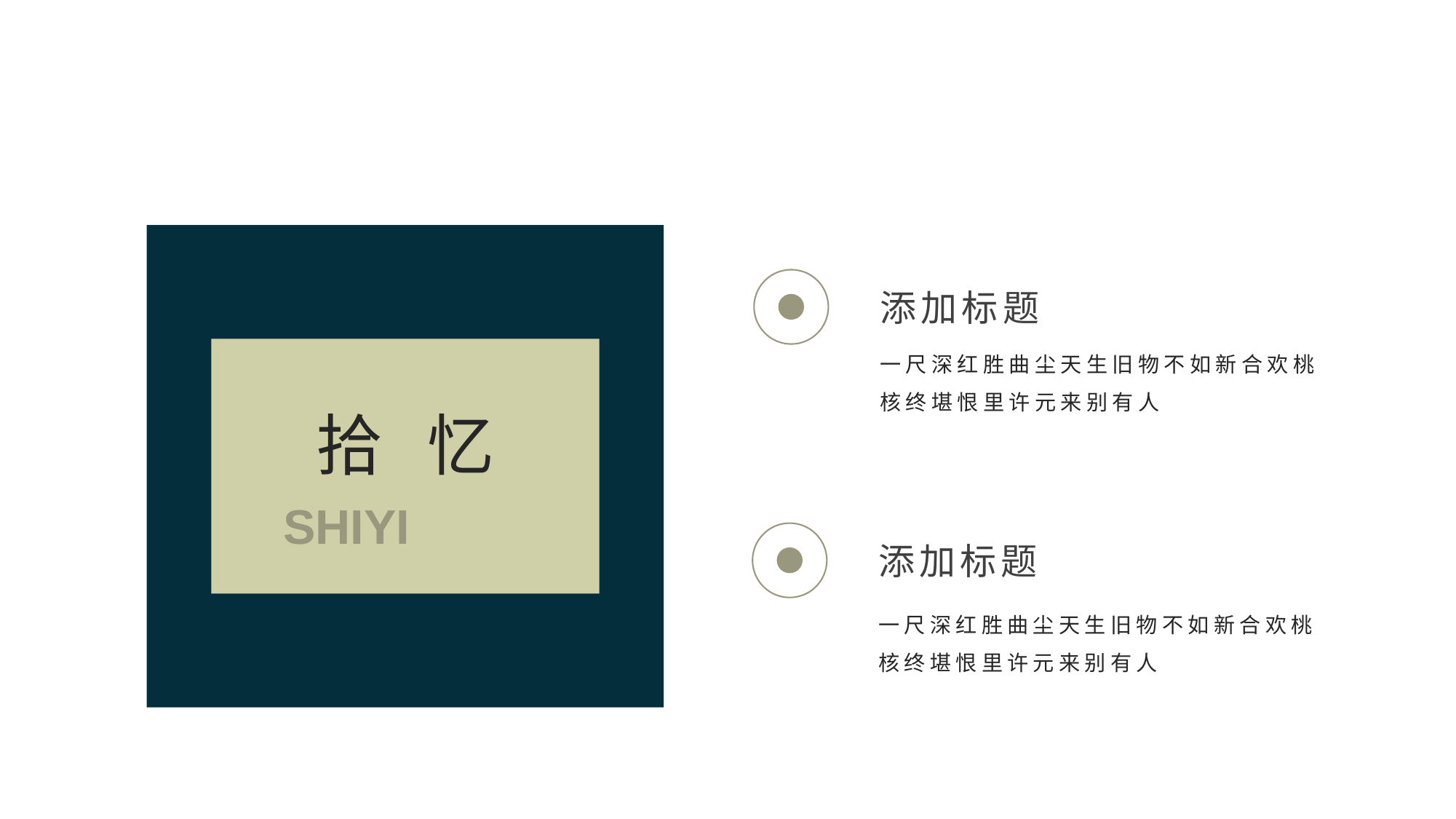

添加标题
一尺深红胜曲尘天生旧物不如新合欢桃核终堪恨里许元来别有人

拾   忆
SHIYI

添加标题
一尺深红胜曲尘天生旧物不如新合欢桃核终堪恨里许元来别有人